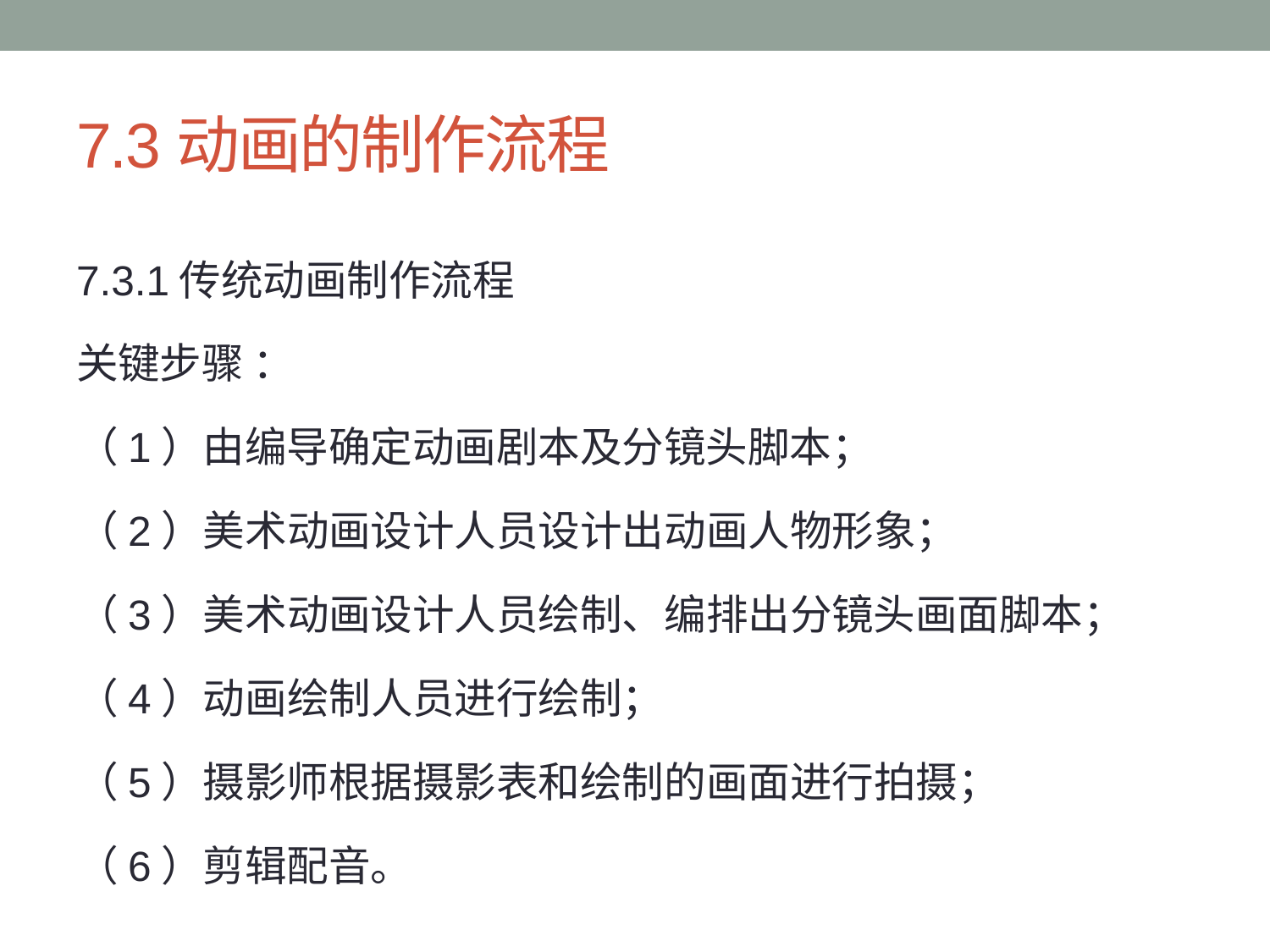

# 7.3动画的制作流程
7.3.1传统动画制作流程
关键步骤 ：
（1）由编导确定动画剧本及分镜头脚本；
（2）美术动画设计人员设计出动画人物形象；
（3）美术动画设计人员绘制、编排出分镜头画面脚本；
（4）动画绘制人员进行绘制；
（5）摄影师根据摄影表和绘制的画面进行拍摄；
（6）剪辑配音。